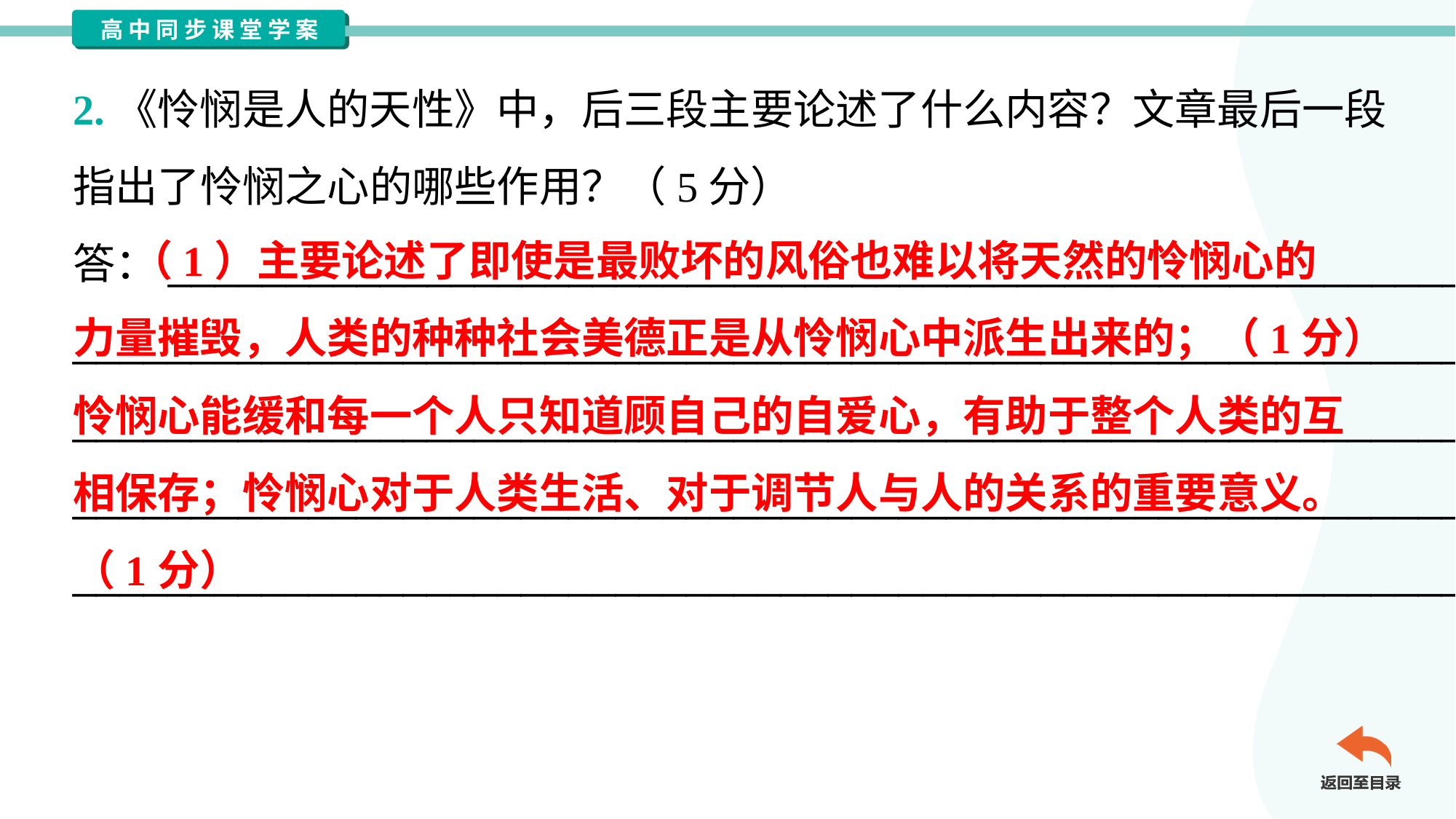

2.《怜悯是人的天性》中，后三段主要论述了什么内容？文章最后一段
指出了怜悯之心的哪些作用？（5分）
答：_________________________________________________________
_____________________________________________________________
_____________________________________________________________
_____________________________________________________________
_____________________________________________________________
     （1）主要论述了即使是最败坏的风俗也难以将天然的怜悯心的
力量摧毁，人类的种种社会美德正是从怜悯心中派生出来的；（1分）
怜悯心能缓和每一个人只知道顾自己的自爱心，有助于整个人类的互
相保存；怜悯心对于人类生活、对于调节人与人的关系的重要意义。
（1分）